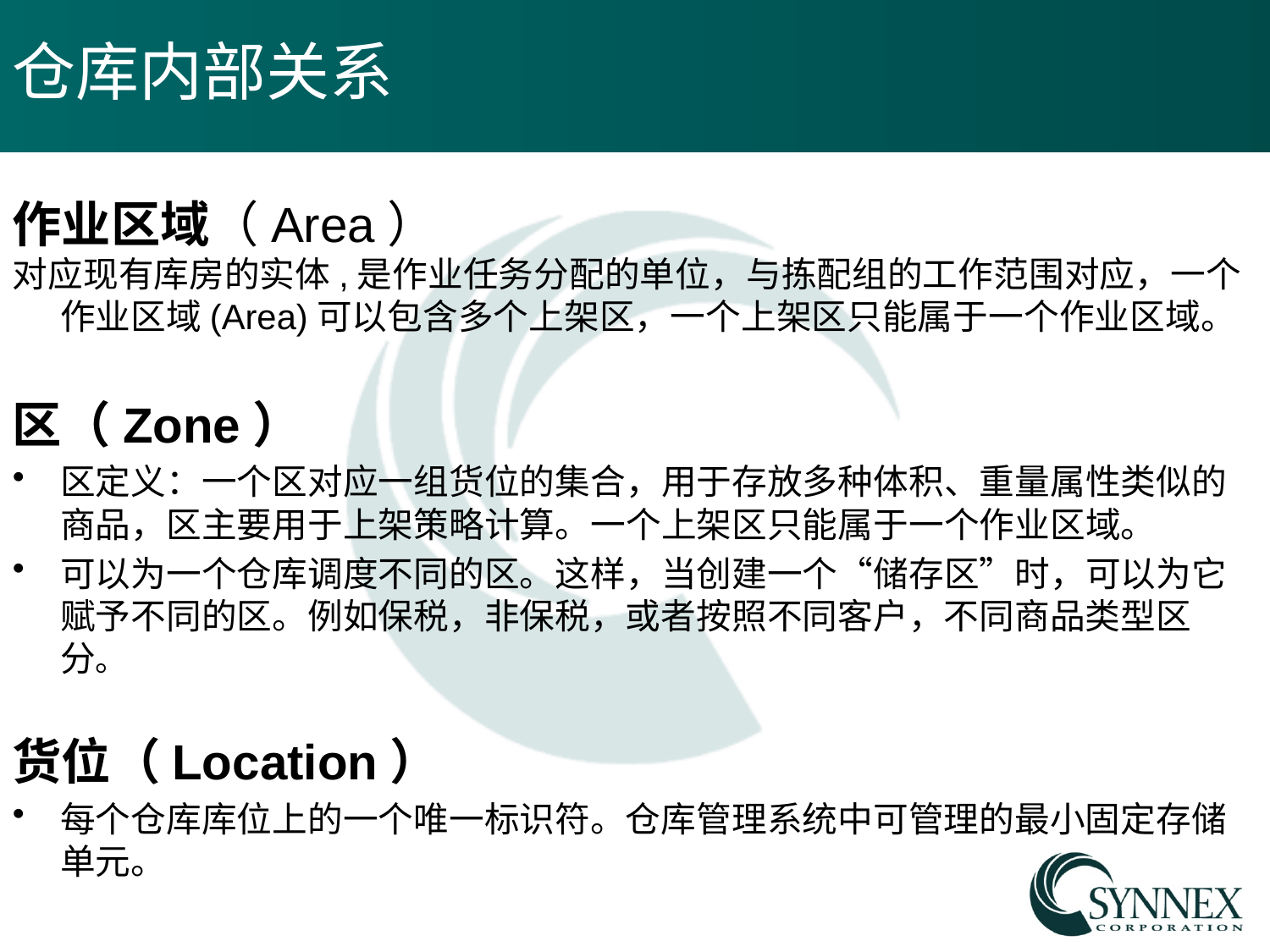

# 仓库内部关系

作业区域（Area）
对应现有库房的实体,是作业任务分配的单位，与拣配组的工作范围对应，一个作业区域(Area)可以包含多个上架区，一个上架区只能属于一个作业区域。

区（Zone）
区定义：一个区对应一组货位的集合，用于存放多种体积、重量属性类似的商品，区主要用于上架策略计算。一个上架区只能属于一个作业区域。
可以为一个仓库调度不同的区。这样，当创建一个“储存区”时，可以为它赋予不同的区。例如保税，非保税，或者按照不同客户，不同商品类型区分。

货位（Location）
每个仓库库位上的一个唯一标识符。仓库管理系统中可管理的最小固定存储单元。